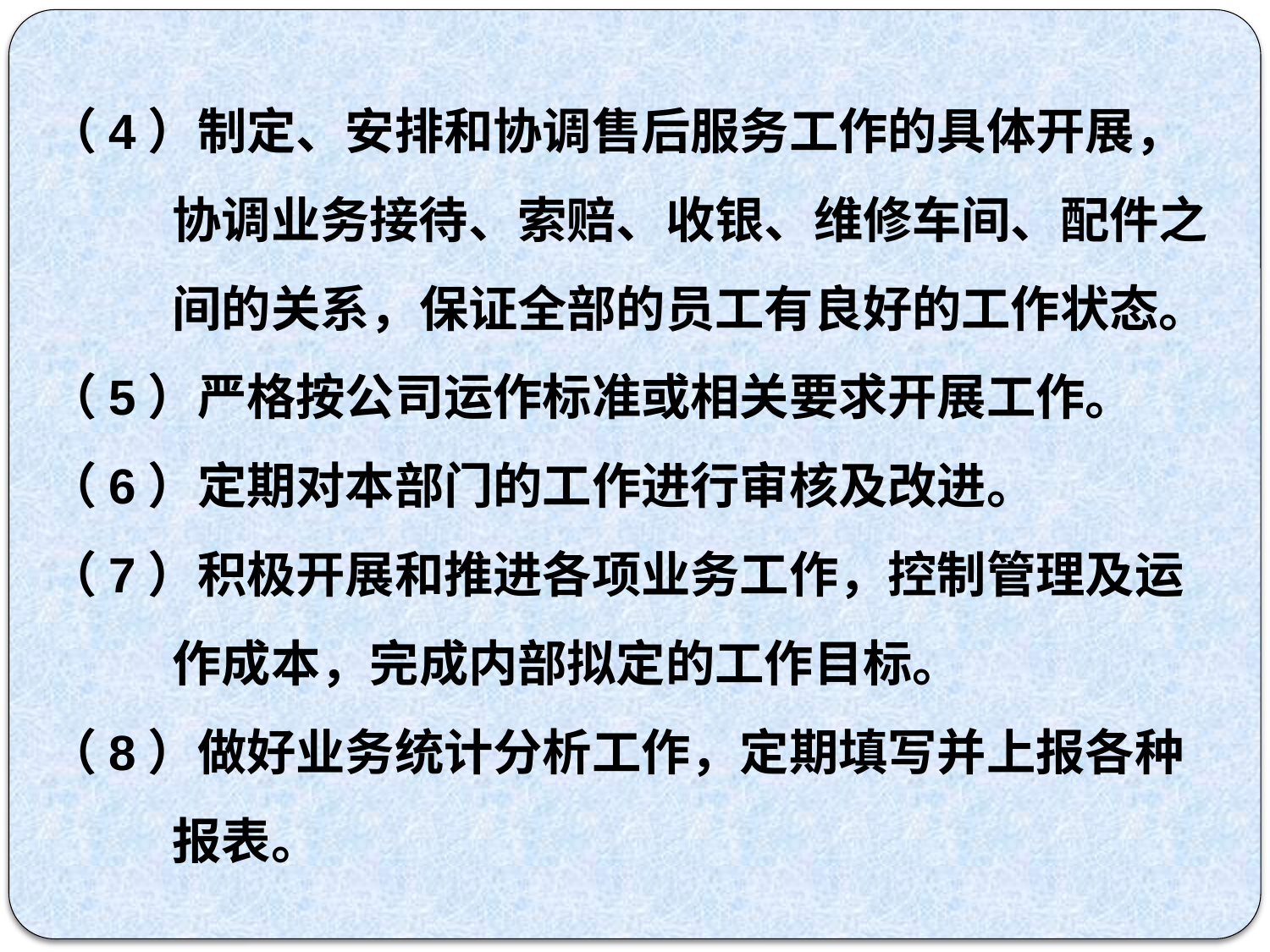

（4）制定、安排和协调售后服务工作的具体开展，协调业务接待、索赔、收银、维修车间、配件之间的关系，保证全部的员工有良好的工作状态。
（5）严格按公司运作标准或相关要求开展工作。
（6）定期对本部门的工作进行审核及改进。
（7）积极开展和推进各项业务工作，控制管理及运作成本，完成内部拟定的工作目标。
（8）做好业务统计分析工作，定期填写并上报各种报表。